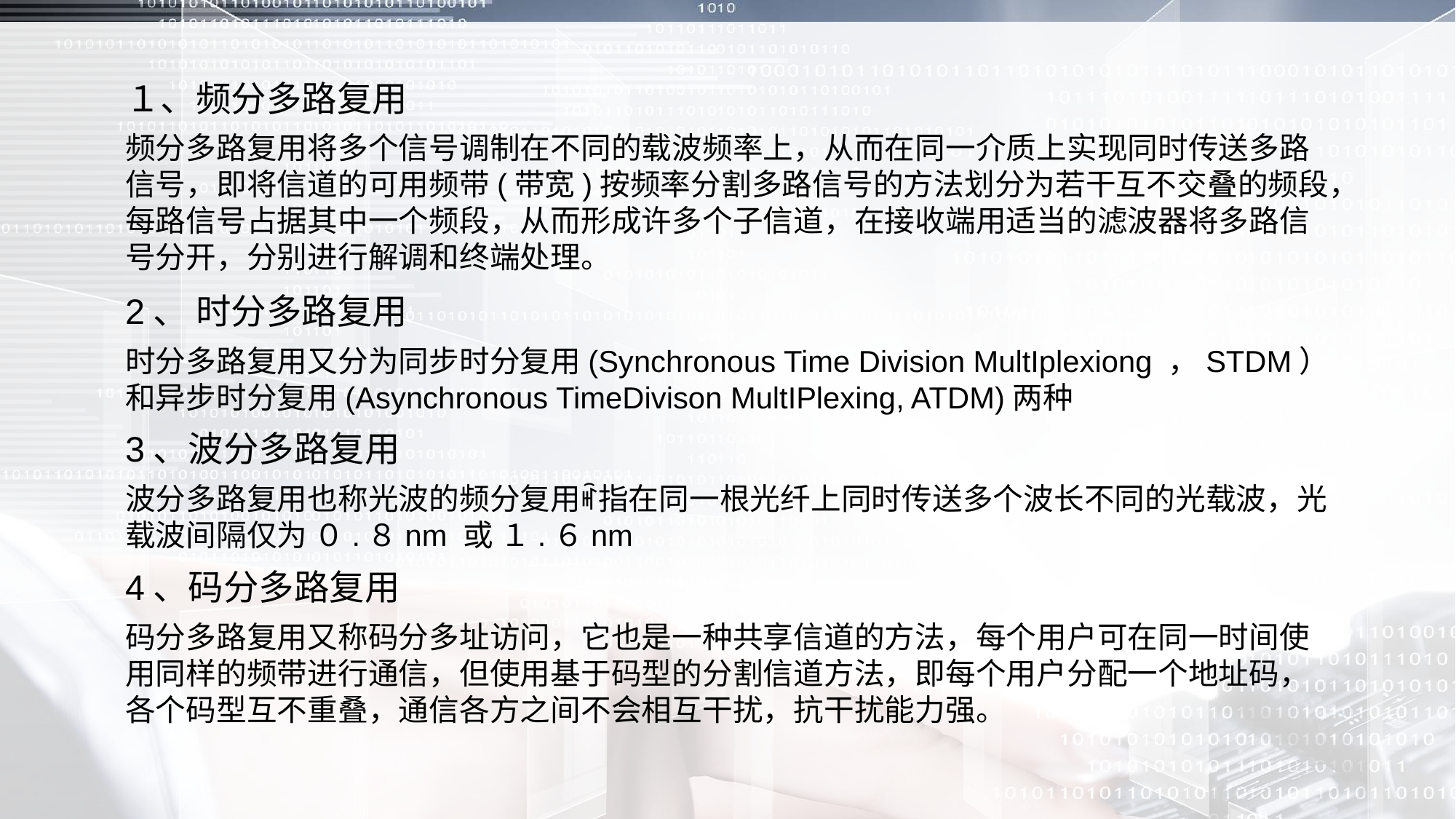

１、频分多路复用
频分多路复用将多个信号调制在不同的载波频率上，从而在同一介质上实现同时传送多路信号，即将信道的可用频带(带宽)按频率分割多路信号的方法划分为若干互不交叠的频段，每路信号占据其中一个频段，从而形成许多个子信道，在接收端用适当的滤波器将多路信号分开，分别进行解调和终端处理。
2、 时分多路复用
时分多路复用又分为同步时分复用(Synchronous Time Division MultIplexiong ，STDM）和异步时分复用(Asynchronous TimeDivison MultIPlexing, ATDM)两种
3、波分多路复用
波分多路复用也称光波的频分复用ꎬ指在同一根光纤上同时传送多个波长不同的光载波，光载波间隔仅为 ０.８nm 或 １.６nm
4、码分多路复用
码分多路复用又称码分多址访问，它也是一种共享信道的方法，每个用户可在同一时间使用同样的频带进行通信，但使用基于码型的分割信道方法，即每个用户分配一个地址码，各个码型互不重叠，通信各方之间不会相互干扰，抗干扰能力强。